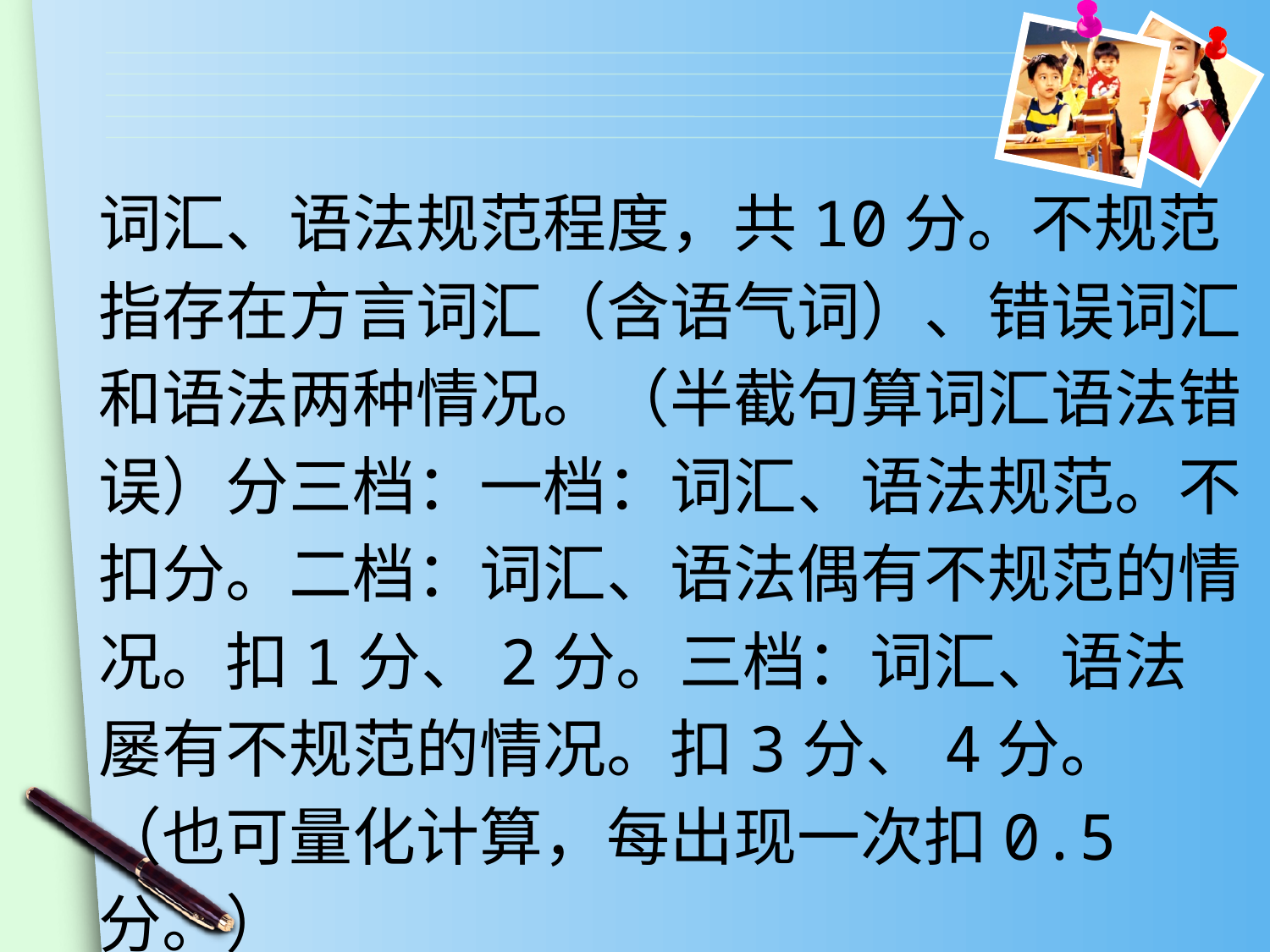

词汇、语法规范程度，共10分。不规范指存在方言词汇（含语气词）、错误词汇和语法两种情况。（半截句算词汇语法错误）分三档：一档：词汇、语法规范。不扣分。二档：词汇、语法偶有不规范的情况。扣1分、2分。三档：词汇、语法屡有不规范的情况。扣3分、4分。（也可量化计算，每出现一次扣0.5分。）